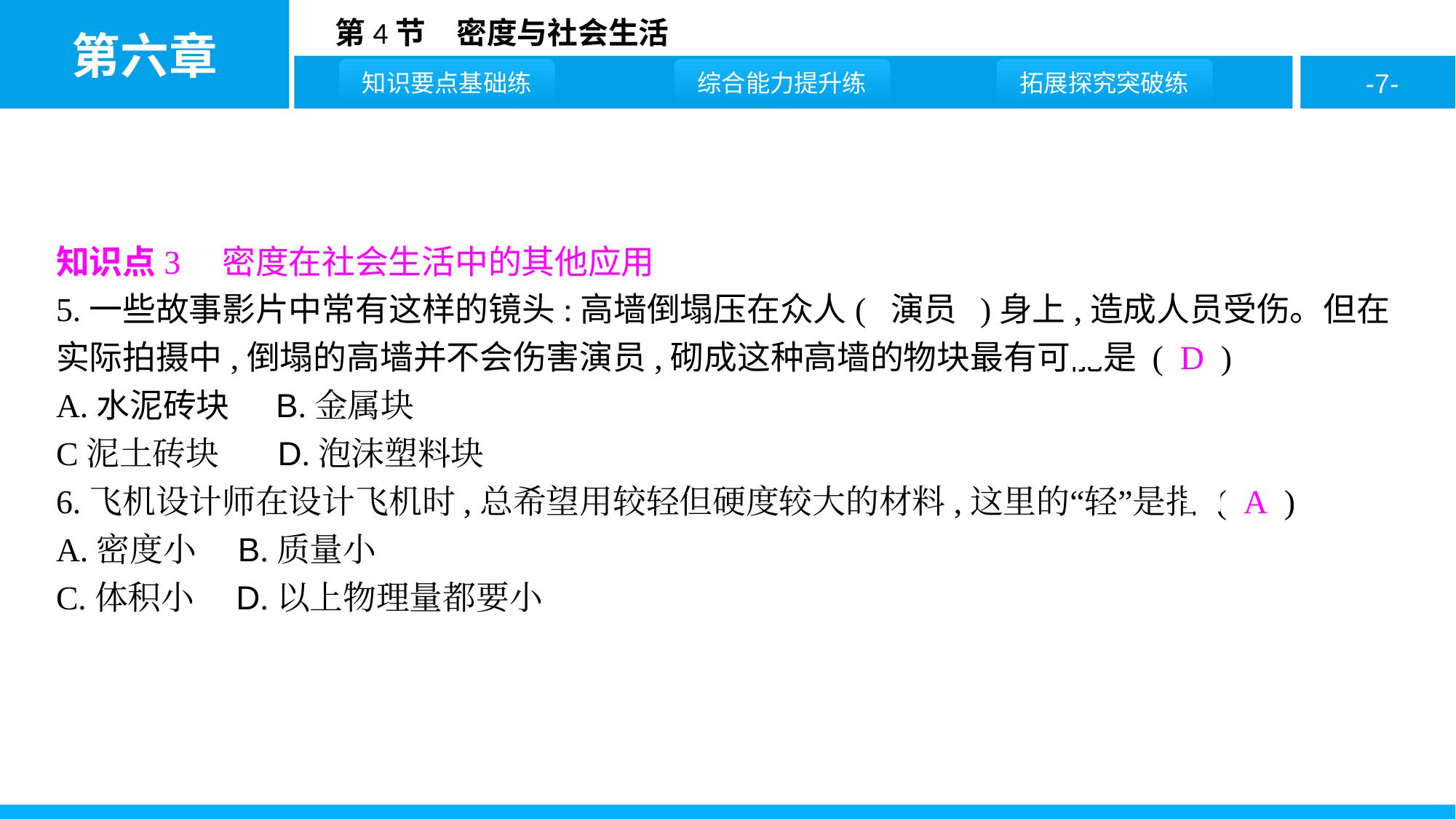

知识点3　密度在社会生活中的其他应用
5.一些故事影片中常有这样的镜头:高墙倒塌压在众人(  演员  )身上,造成人员受伤。但在实际拍摄中,倒塌的高墙并不会伤害演员,砌成这种高墙的物块最有可能是 (  D  )
A.水泥砖块     B.金属块
C泥土砖块      D.泡沫塑料块
6.飞机设计师在设计飞机时,总希望用较轻但硬度较大的材料,这里的“轻”是指 (  A  )
A.密度小    B.质量小
C.体积小    D.以上物理量都要小